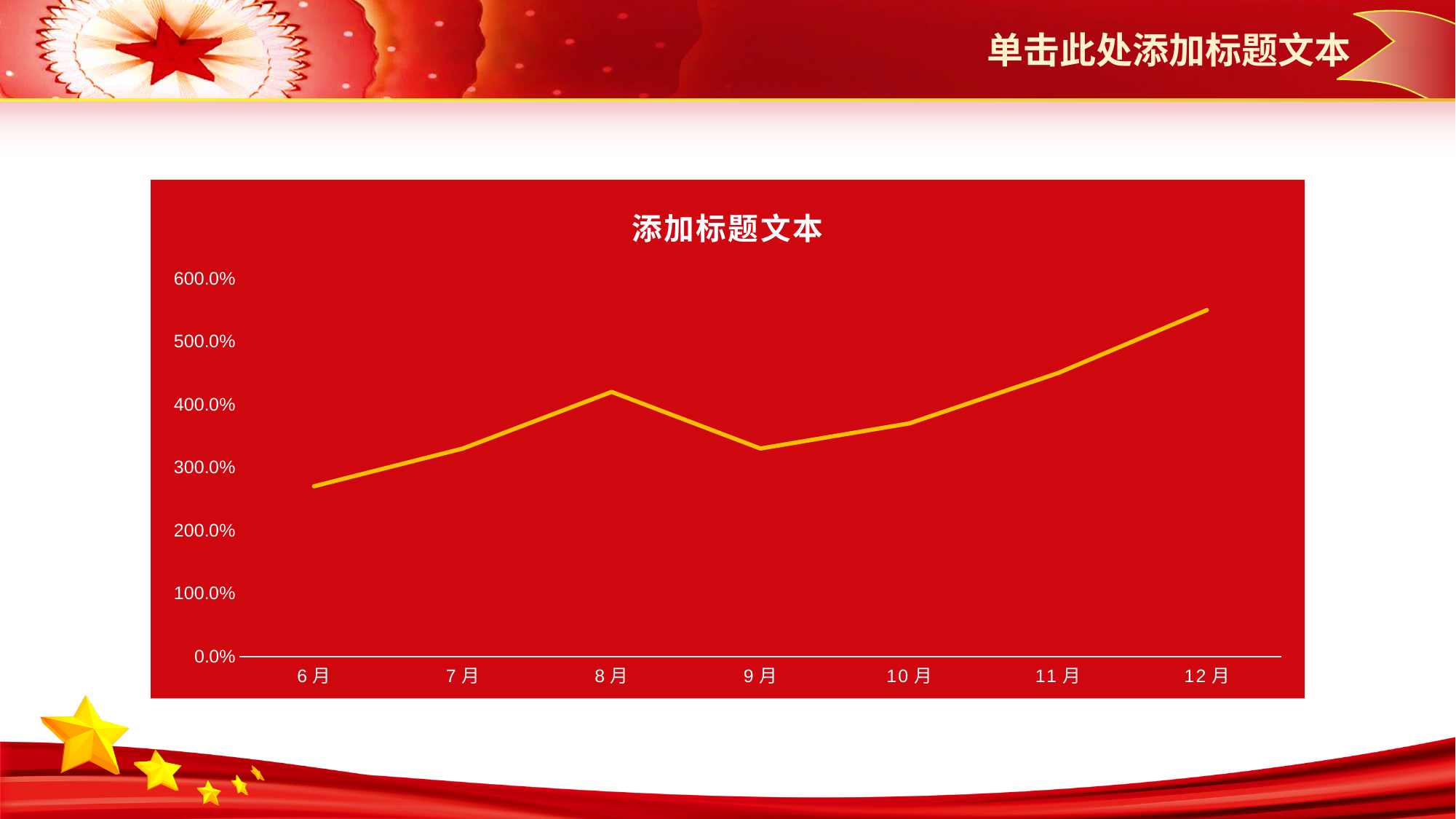

单击此处添加标题文本

### Chart: 添加标题文本

| Category | 最近几年市场增长情况分析 |
|---|---|
| 6月 | 2.7 |
| 7月 | 3.3 |
| 8月 | 4.2 |
| 9月 | 3.3 |
| 10月 | 3.7 |
| 11月 | 4.5 |
| 12月 | 5.5 |